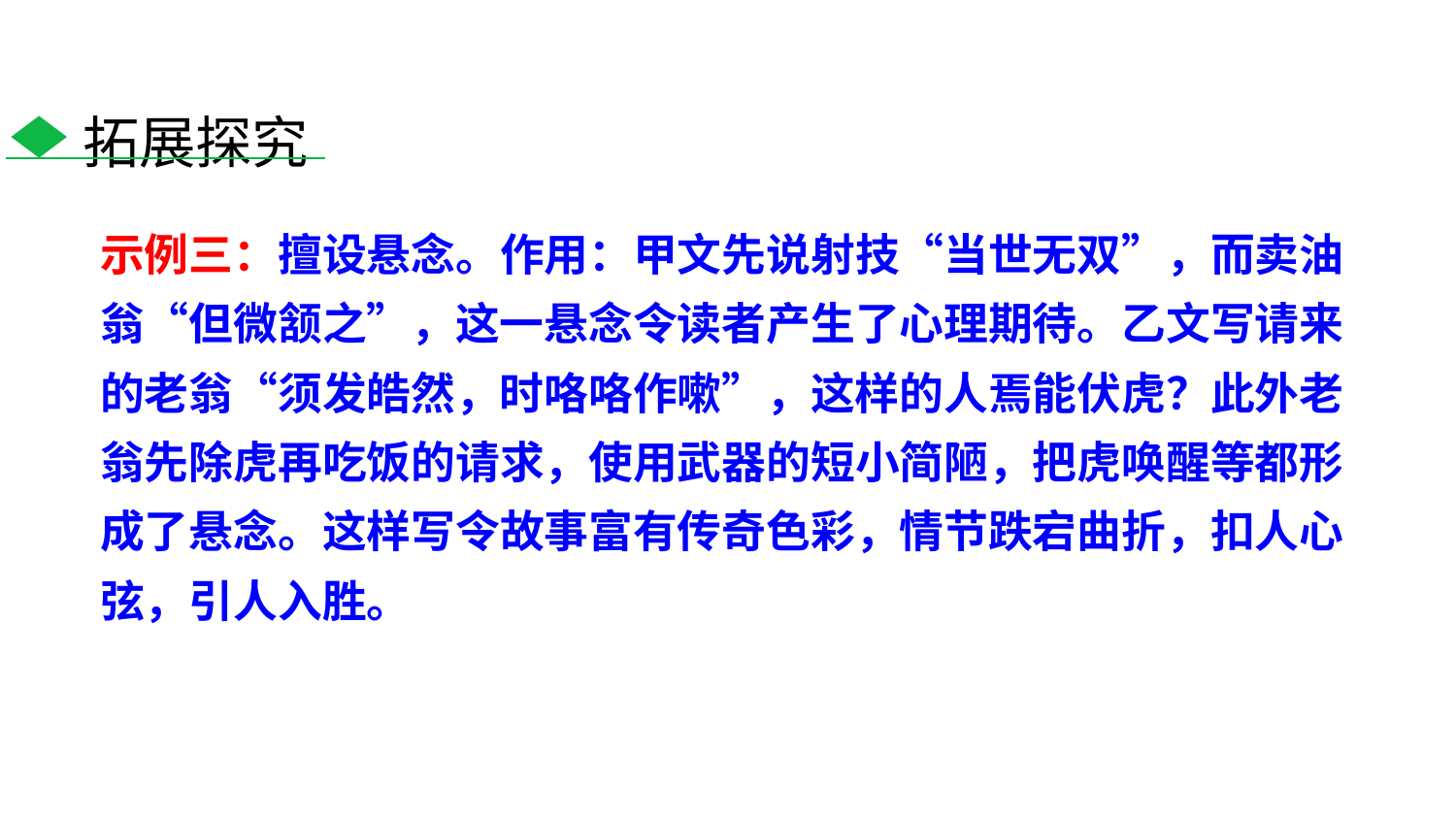

拓展探究

示例三：擅设悬念。作用：甲文先说射技“当世无双”，而卖油翁“但微颔之”，这一悬念令读者产生了心理期待。乙文写请来的老翁“须发皓然，时咯咯作嗽”，这样的人焉能伏虎？此外老翁先除虎再吃饭的请求，使用武器的短小简陋，把虎唤醒等都形成了悬念。这样写令故事富有传奇色彩，情节跌宕曲折，扣人心弦，引人入胜。